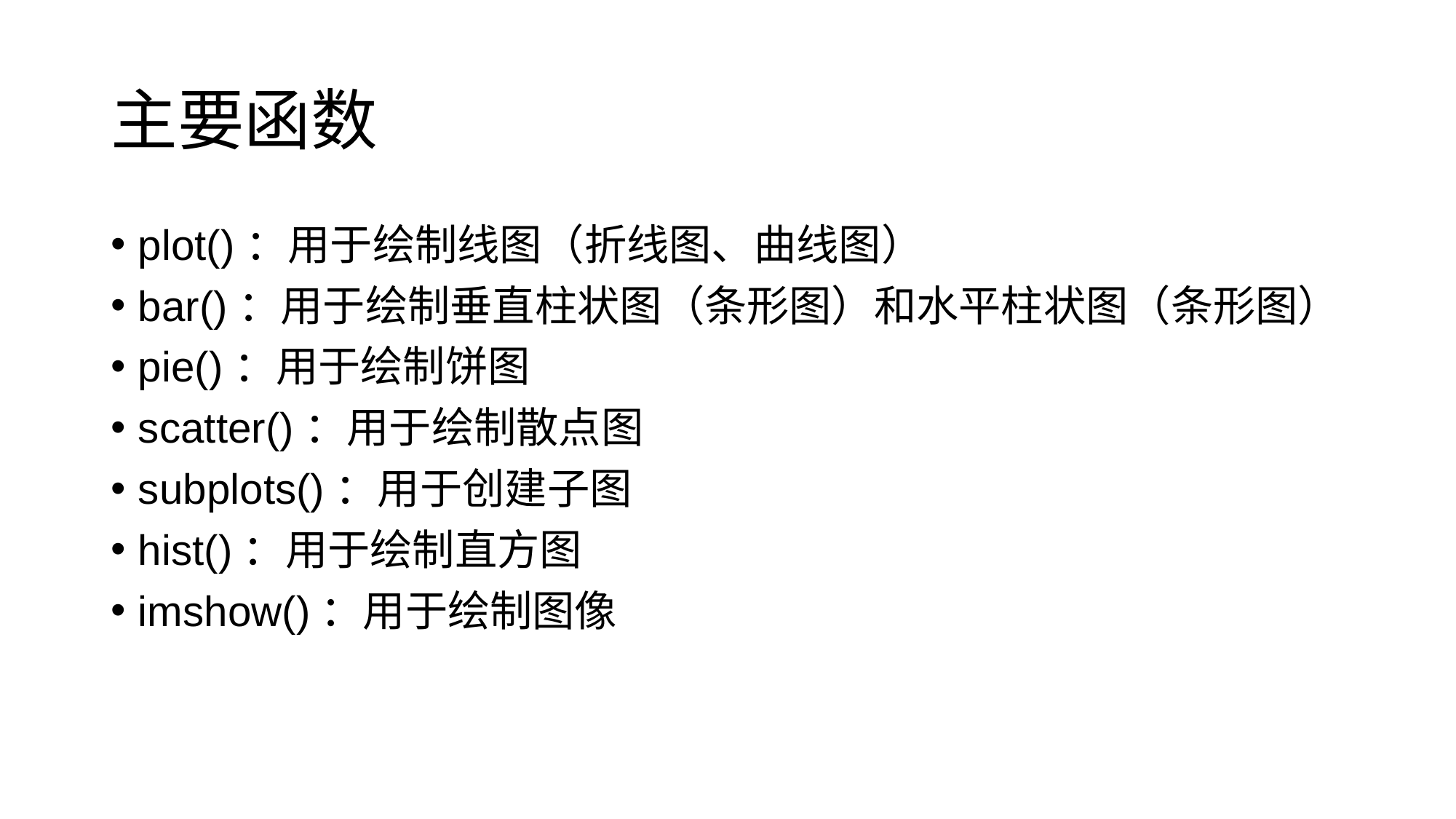

# 主要函数
plot()：用于绘制线图（折线图、曲线图）
bar()：用于绘制垂直柱状图（条形图）和水平柱状图（条形图）
pie()：用于绘制饼图
scatter()：用于绘制散点图
subplots()：用于创建子图
hist()：用于绘制直方图
imshow()：用于绘制图像